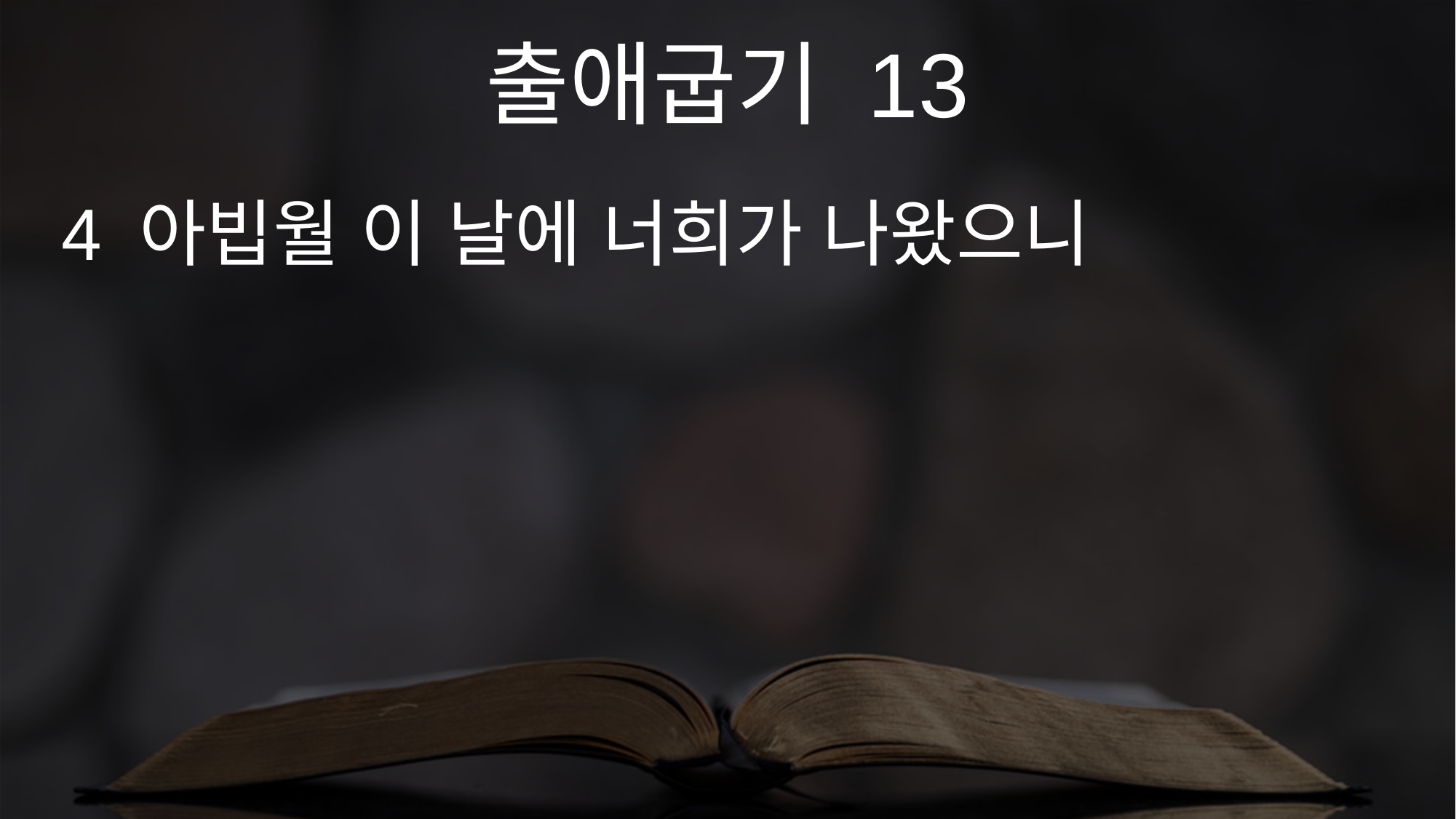

출애굽기 13
4 아빕월 이 날에 너희가 나왔으니